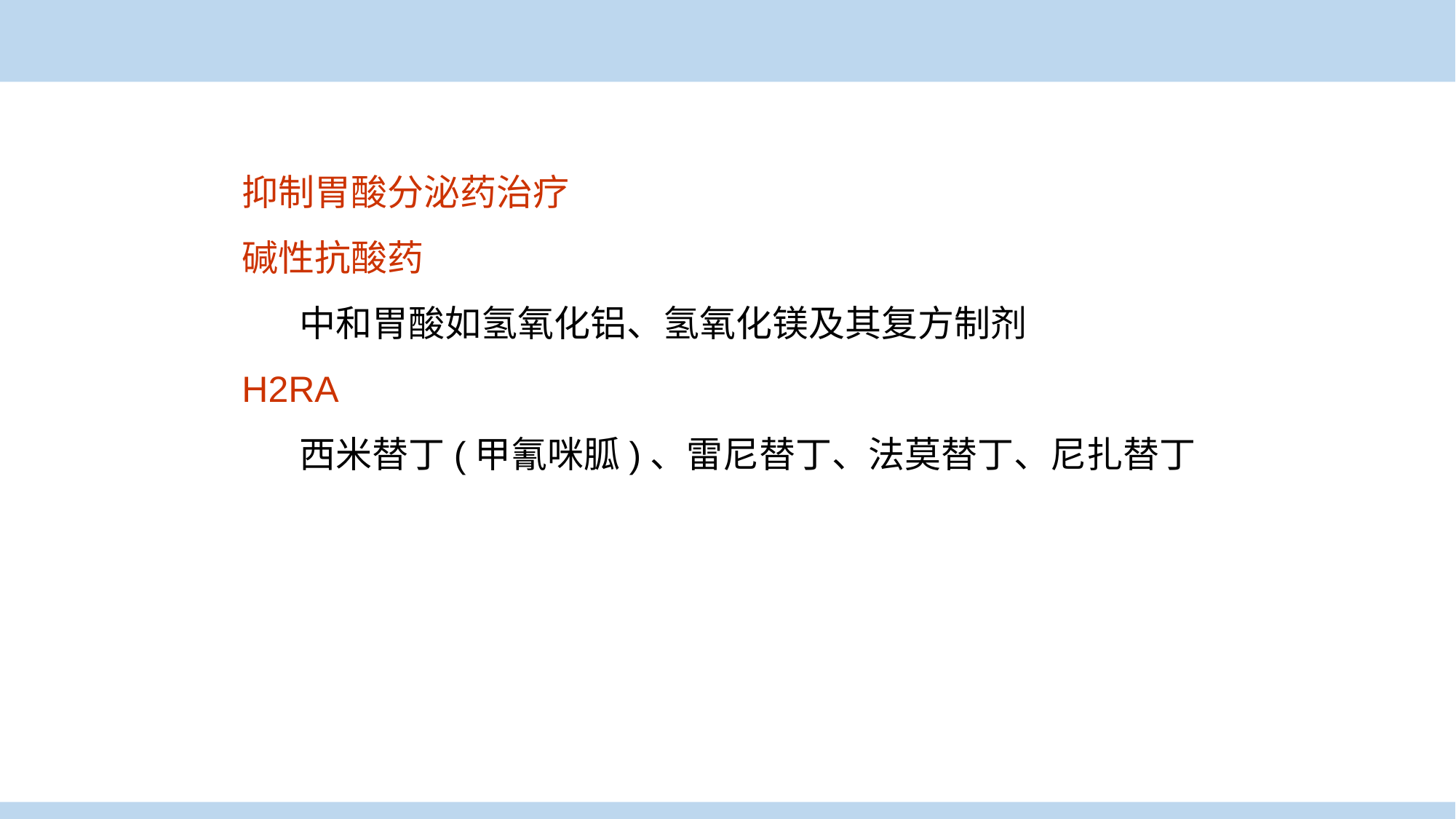

抑制胃酸分泌药治疗
碱性抗酸药
      中和胃酸如氢氧化铝、氢氧化镁及其复方制剂
H2RA
      西米替丁(甲氰咪胍)、雷尼替丁、法莫替丁、尼扎替丁